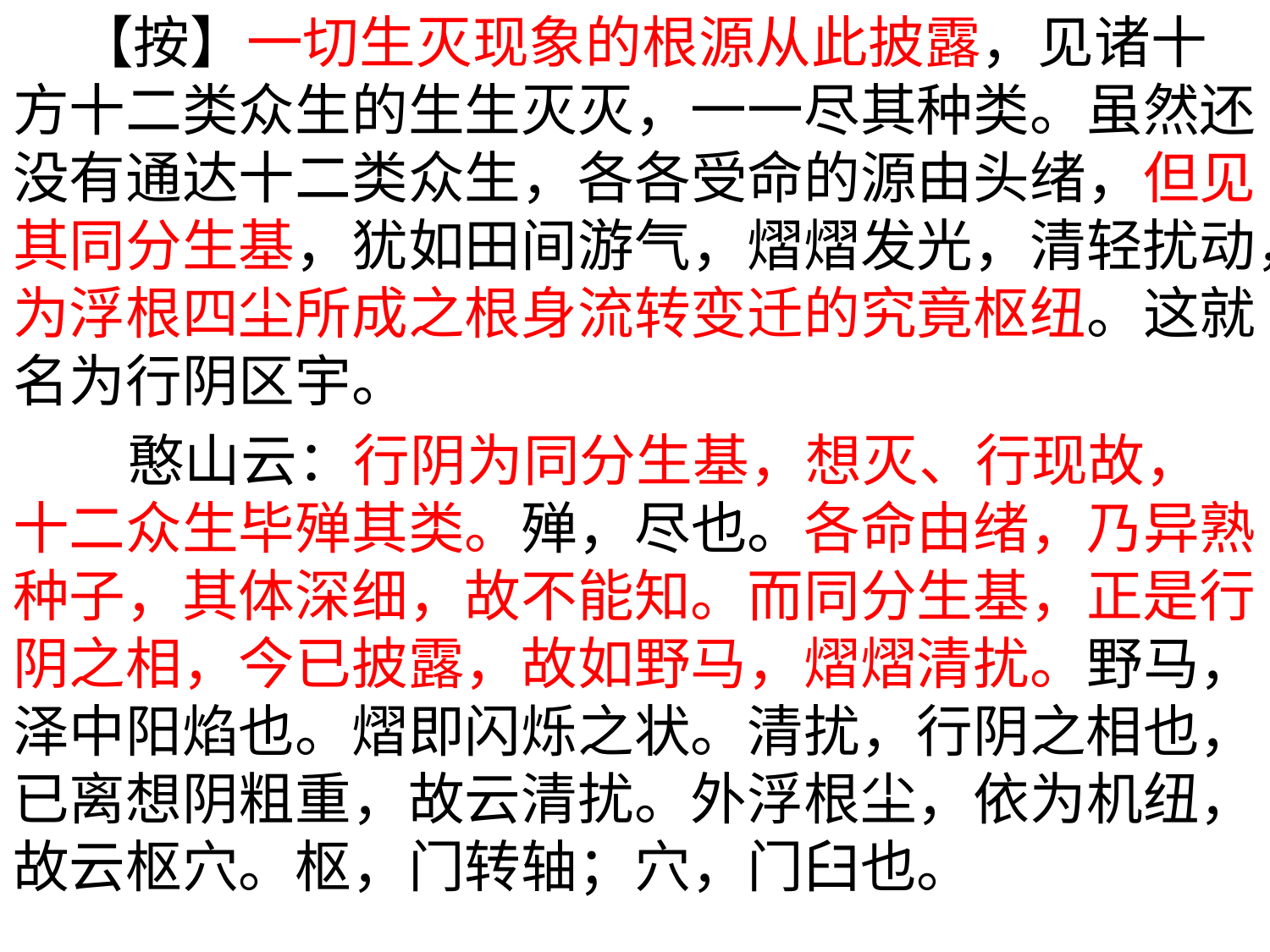

【按】一切生灭现象的根源从此披露，见诸十方十二类众生的生生灭灭，一一尽其种类。虽然还没有通达十二类众生，各各受命的源由头绪，但见其同分生基，犹如田间游气，熠熠发光，清轻扰动，为浮根四尘所成之根身流转变迁的究竟枢纽。这就名为行阴区宇。
        憨山云：行阴为同分生基，想灭、行现故，十二众生毕殚其类。殚，尽也。各命由绪，乃异熟种子，其体深细，故不能知。而同分生基，正是行阴之相，今已披露，故如野马，熠熠清扰。野马，泽中阳焰也。熠即闪烁之状。清扰，行阴之相也，已离想阴粗重，故云清扰。外浮根尘，依为机纽，故云枢穴。枢，门转轴；穴，门臼也。